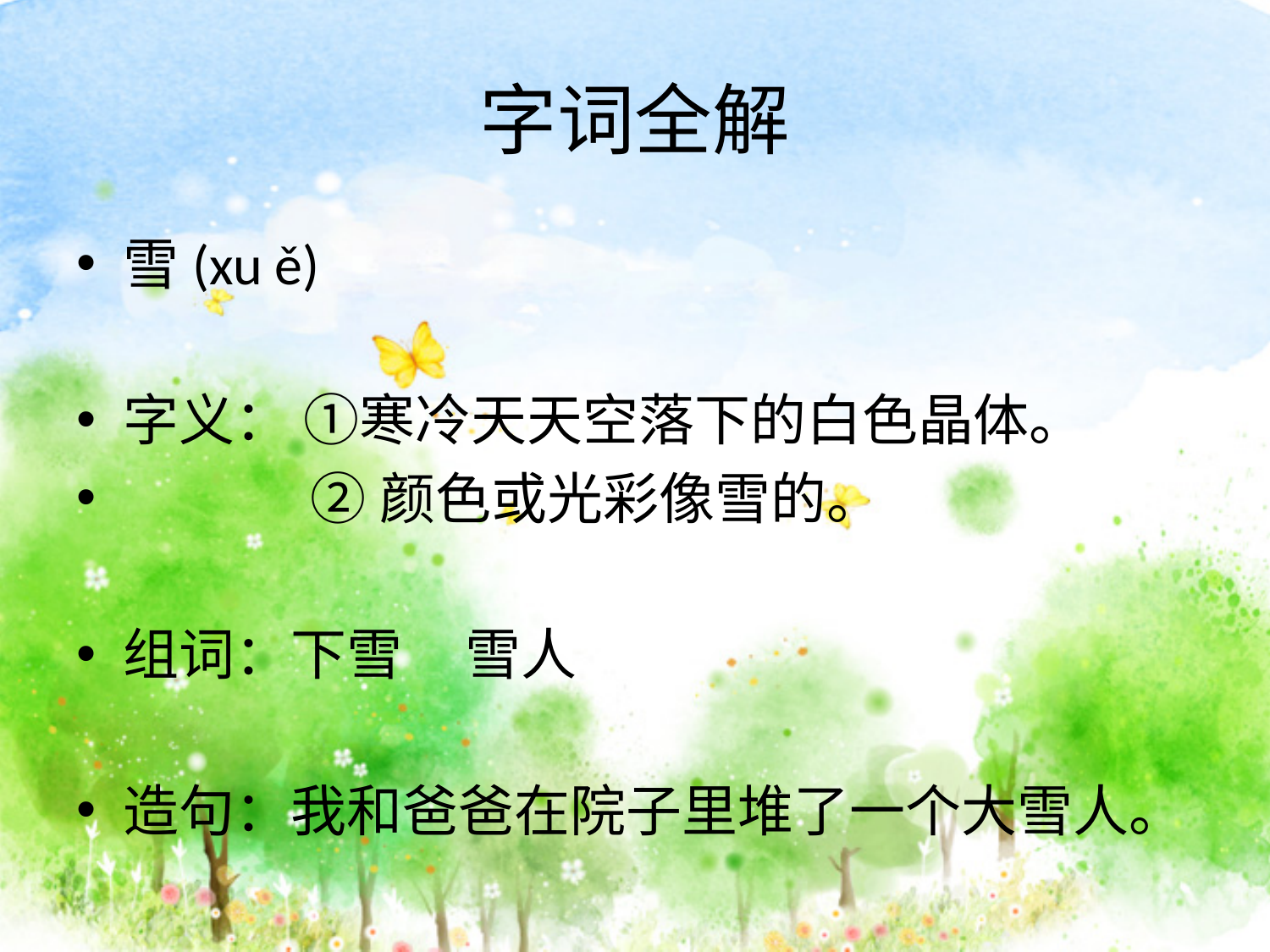

# 字词全解
雪(xu ě)

字义： ①寒冷天天空落下的白色晶体。
               ②颜色或光彩像雪的。

组词：下雪     雪人

造句：我和爸爸在院子里堆了一个大雪人。